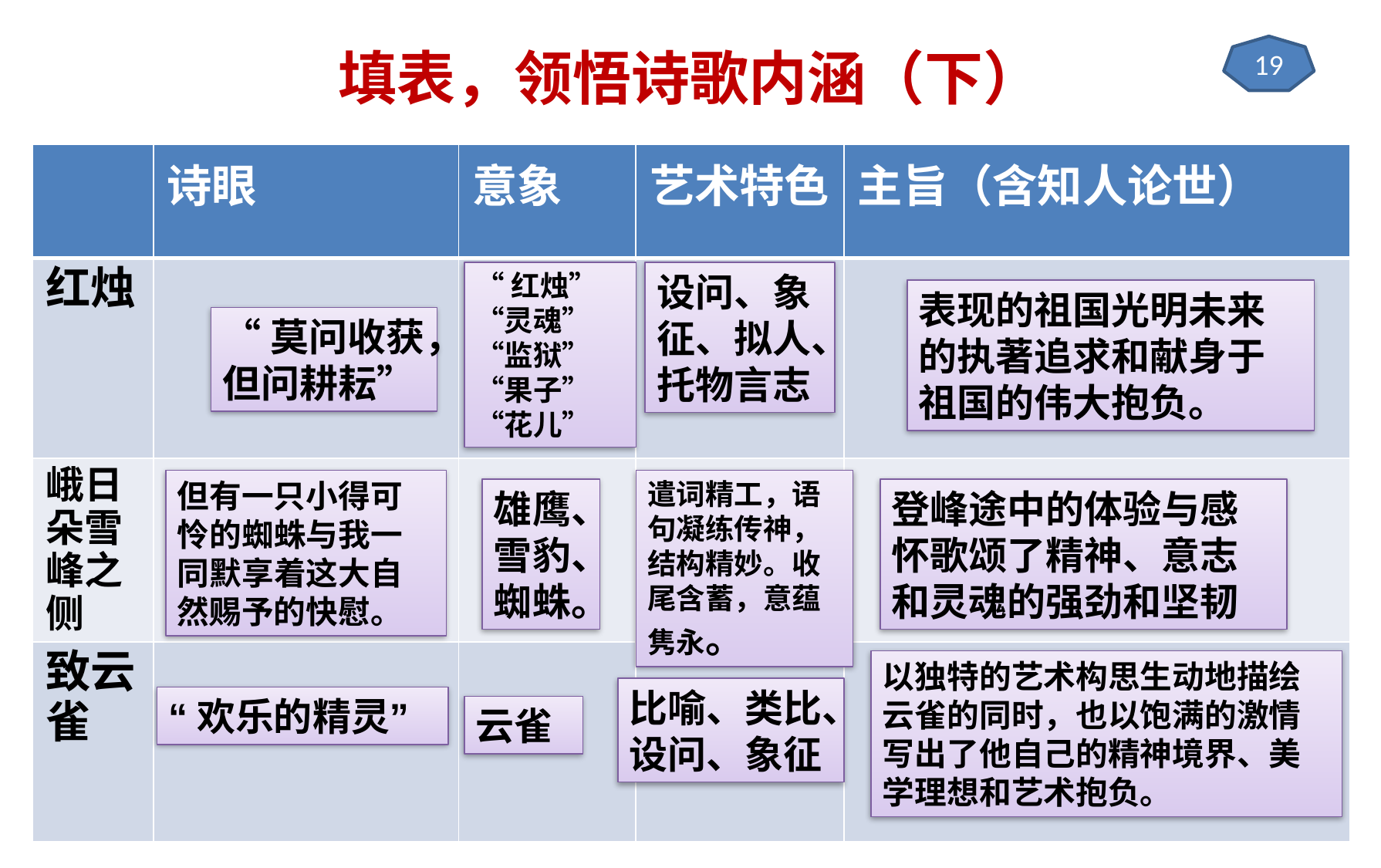

# 填表，领悟诗歌内涵（下）
19
|  | 诗眼 | 意象 | 艺术特色 | 主旨（含知人论世） |
| --- | --- | --- | --- | --- |
| 红烛 |  |  |  |  |
| 峨日朵雪峰之侧 |  |  |  |  |
| 致云雀 |  |  |  |  |
“红烛”“灵魂”“监狱”“果子”“花儿”
设问、象征、拟人、托物言志
表现的祖国光明未来的执著追求和献身于祖国的伟大抱负。
“莫问收获，但问耕耘”
但有一只小得可怜的蜘蛛与我一同默享着这大自然赐予的快慰。
遣词精工，语句凝练传神，结构精妙。收尾含蓄，意蕴隽永。
雄鹰、雪豹、蜘蛛。
登峰途中的体验与感怀歌颂了精神、意志和灵魂的强劲和坚韧
以独特的艺术构思生动地描绘云雀的同时，也以饱满的激情写出了他自己的精神境界、美学理想和艺术抱负。
比喻、类比、设问、象征
“欢乐的精灵”
云雀